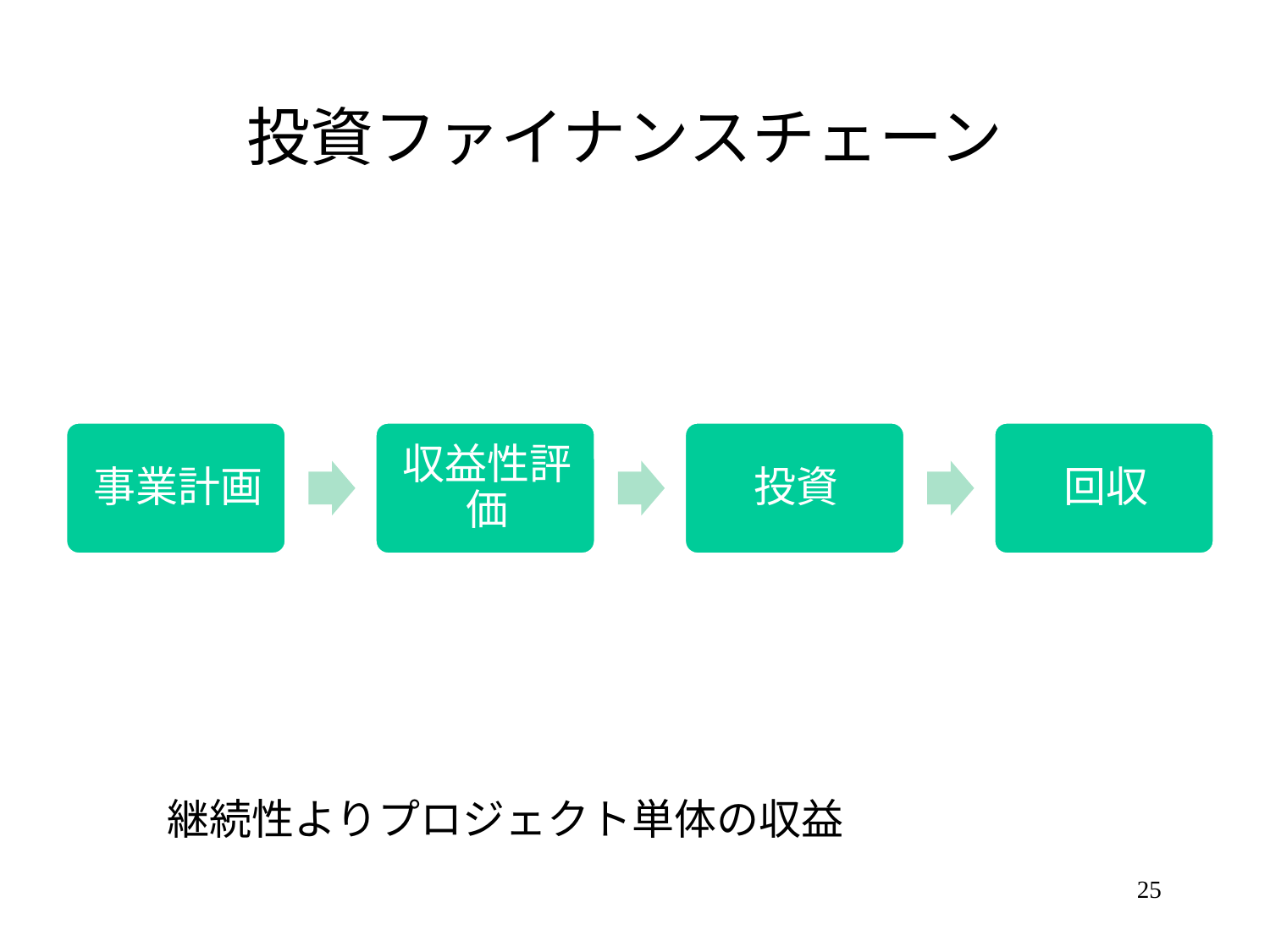

# 投資ファイナンスチェーン
事業計画

収益性評価

投資

回収
継続性よりプロジェクト単体の収益
25